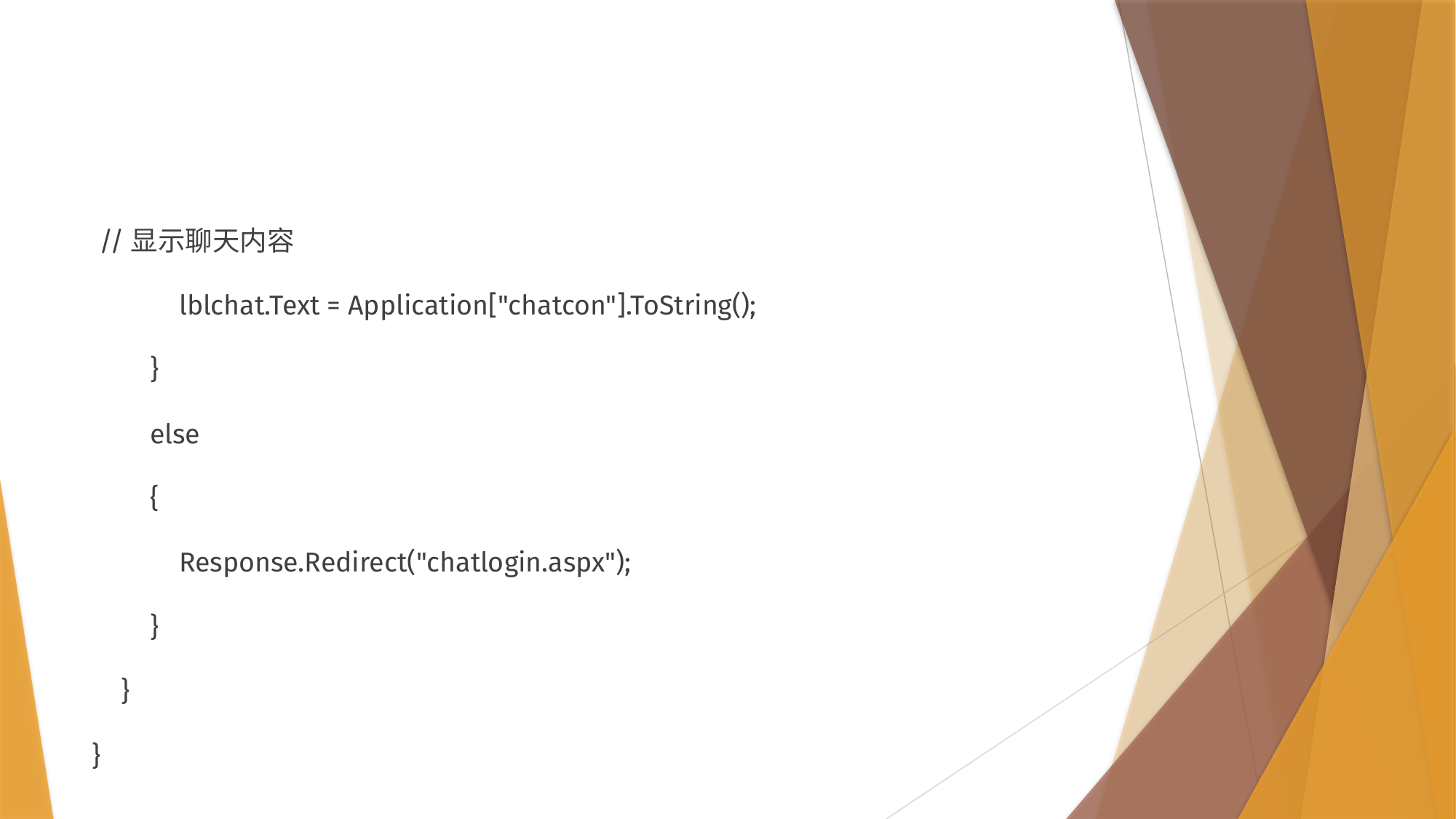

#
 //显示聊天内容
            lblchat.Text = Application["chatcon"].ToString();
        }
        else
        {
            Response.Redirect("chatlogin.aspx");
        }
    }
}